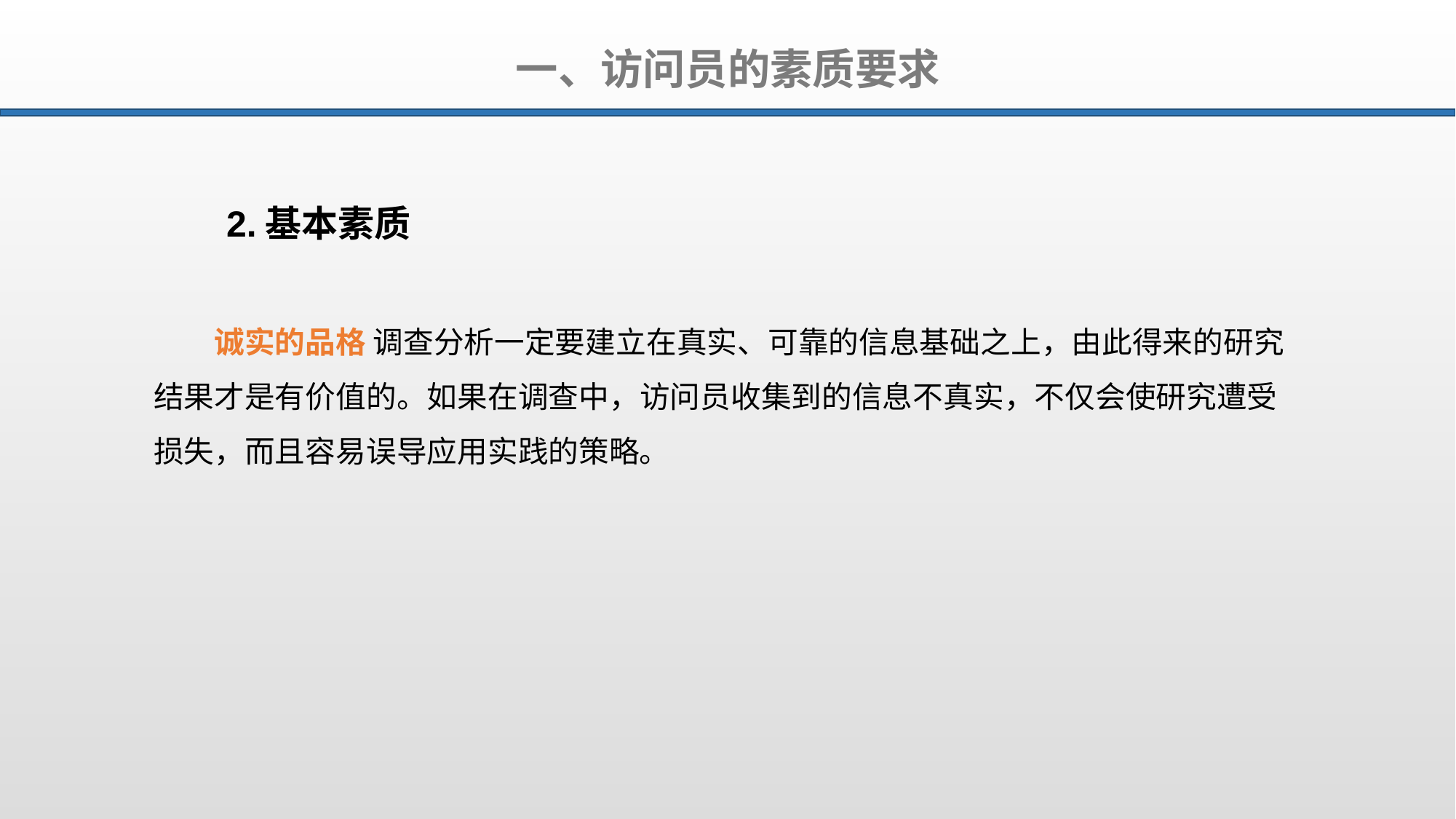

一、访问员的素质要求

2.基本素质
诚实的品格 调查分析一定要建立在真实、可靠的信息基础之上，由此得来的研究结果才是有价值的。如果在调查中，访问员收集到的信息不真实，不仅会使研究遭受损失，而且容易误导应用实践的策略。